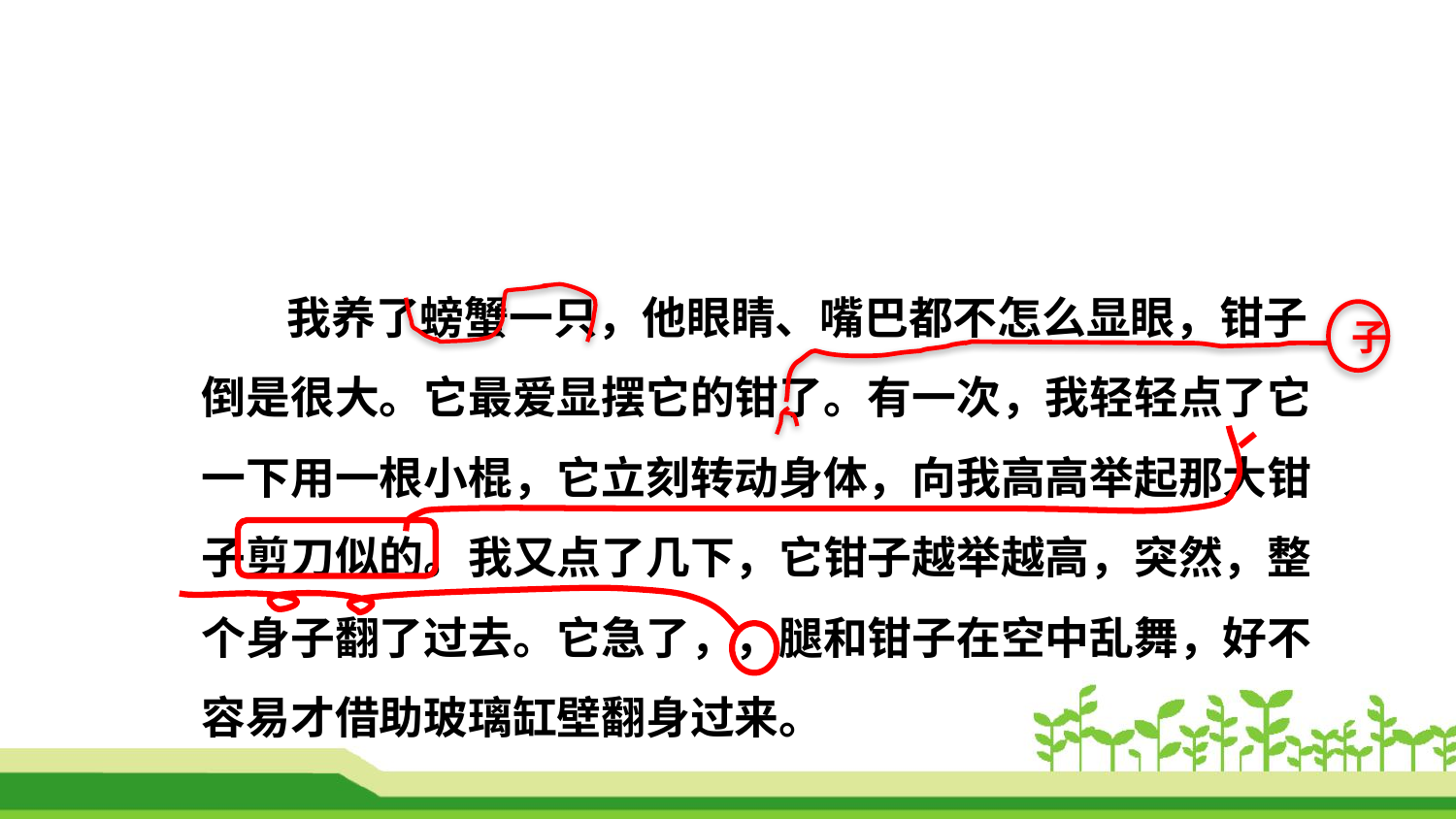

我养了螃蟹一只，他眼睛、嘴巴都不怎么显眼，钳子倒是很大。它最爱显摆它的钳了。有一次，我轻轻点了它一下用一根小棍，它立刻转动身体，向我高高举起那大钳子剪刀似的。我又点了几下，它钳子越举越高，突然，整个身子翻了过去。它急了，，腿和钳子在空中乱舞，好不容易才借助玻璃缸壁翻身过来。

子